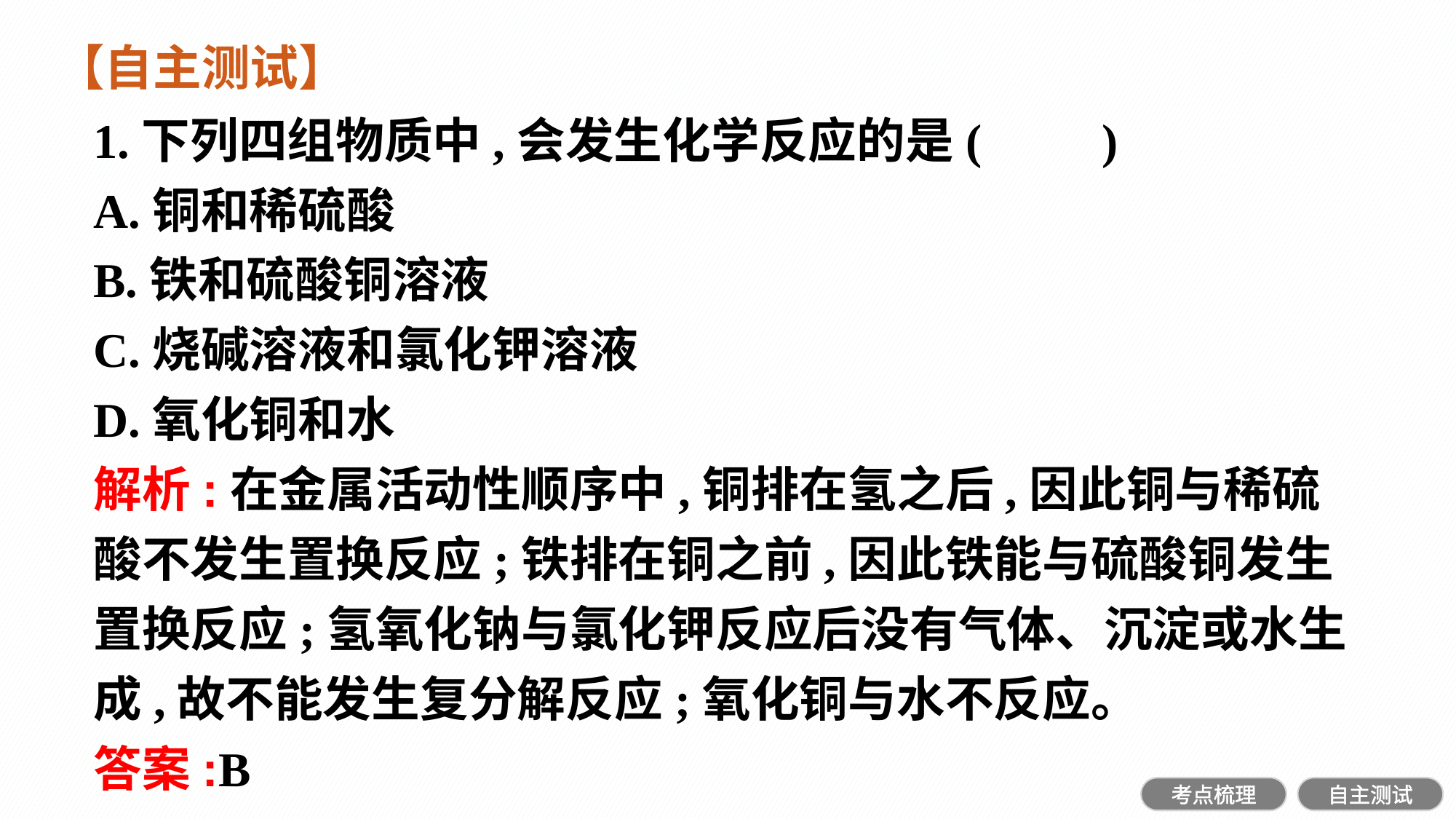

【自主测试】
1.下列四组物质中,会发生化学反应的是(　　)
A.铜和稀硫酸
B.铁和硫酸铜溶液
C.烧碱溶液和氯化钾溶液
D.氧化铜和水
解析:在金属活动性顺序中,铜排在氢之后,因此铜与稀硫酸不发生置换反应;铁排在铜之前,因此铁能与硫酸铜发生置换反应;氢氧化钠与氯化钾反应后没有气体、沉淀或水生成,故不能发生复分解反应;氧化铜与水不反应。
答案:B